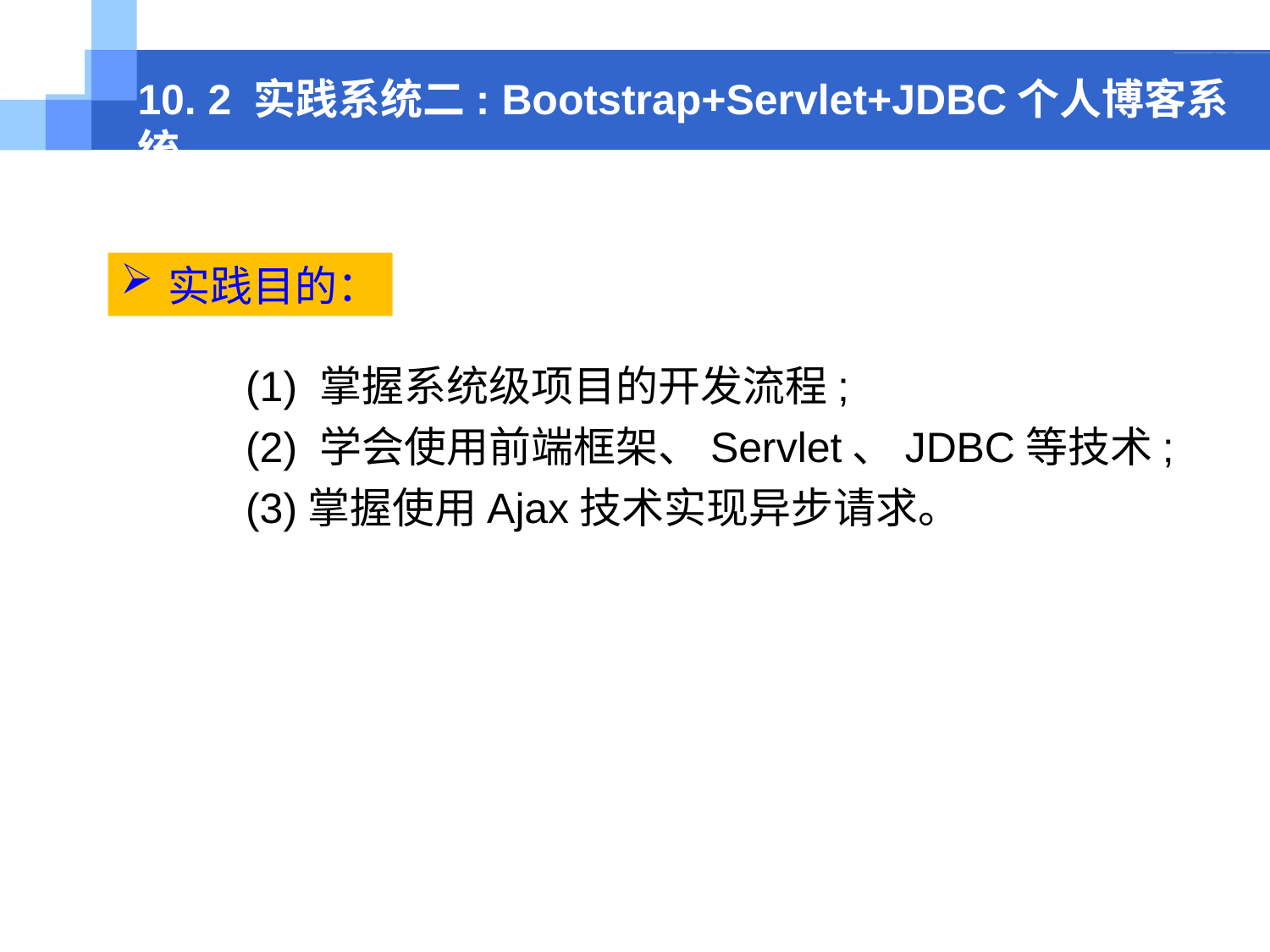

10. 2 实践系统二: Bootstrap+Servlet+JDBC个人博客系统
实践目的：
(1) 掌握系统级项目的开发流程;
(2) 学会使用前端框架、Servlet、JDBC等技术;
(3)掌握使用Ajax技术实现异步请求。